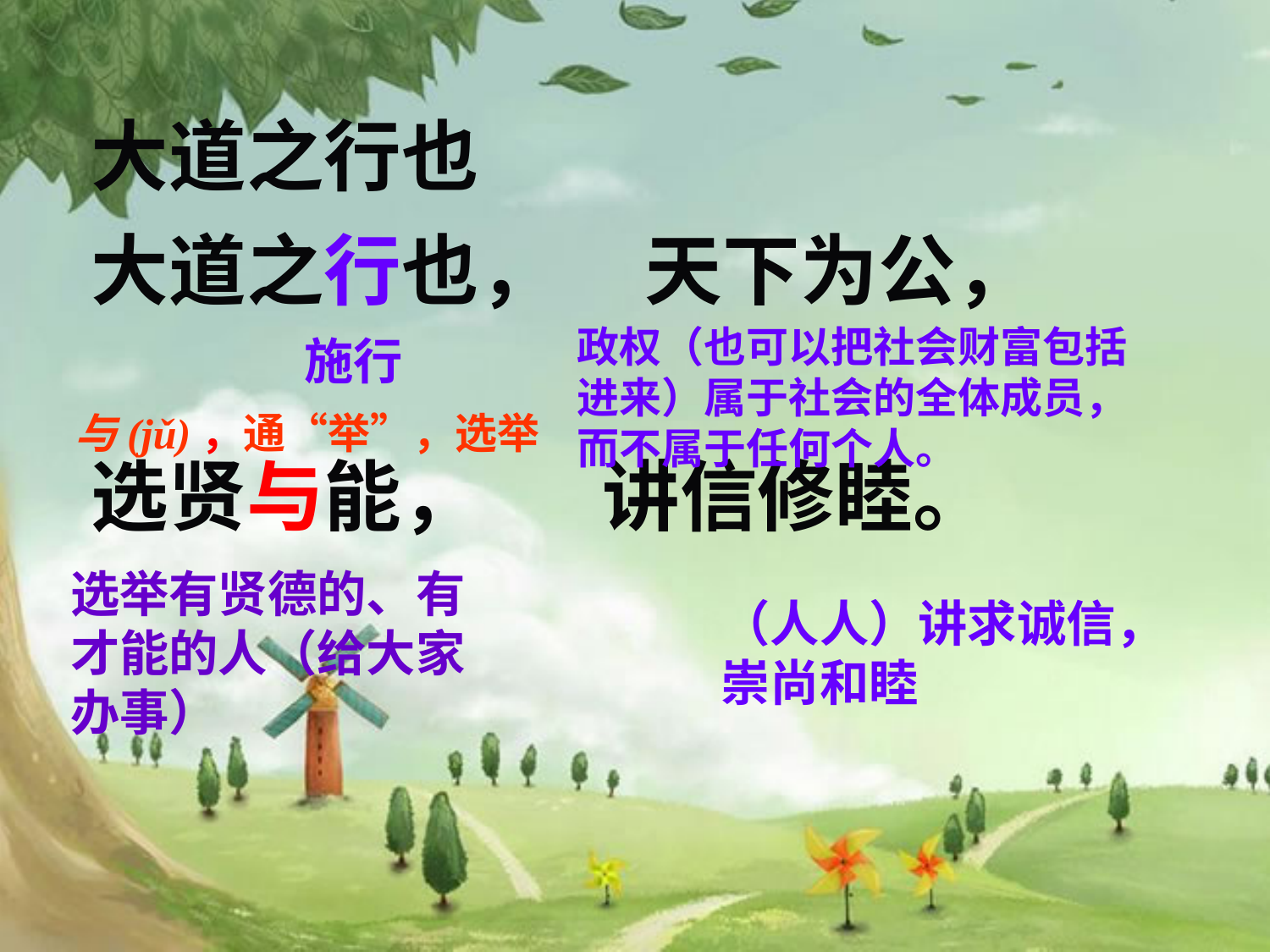

大道之行也
大道之行也，     天下为公，

选贤与能，       讲信修睦。
政权（也可以把社会财富包括进来）属于社会的全体成员，而不属于任何个人。
施行

与(jǔ)，通“举”，选举

选举有贤德的、有才能的人（给大家办事）
（人人）讲求诚信，崇尚和睦